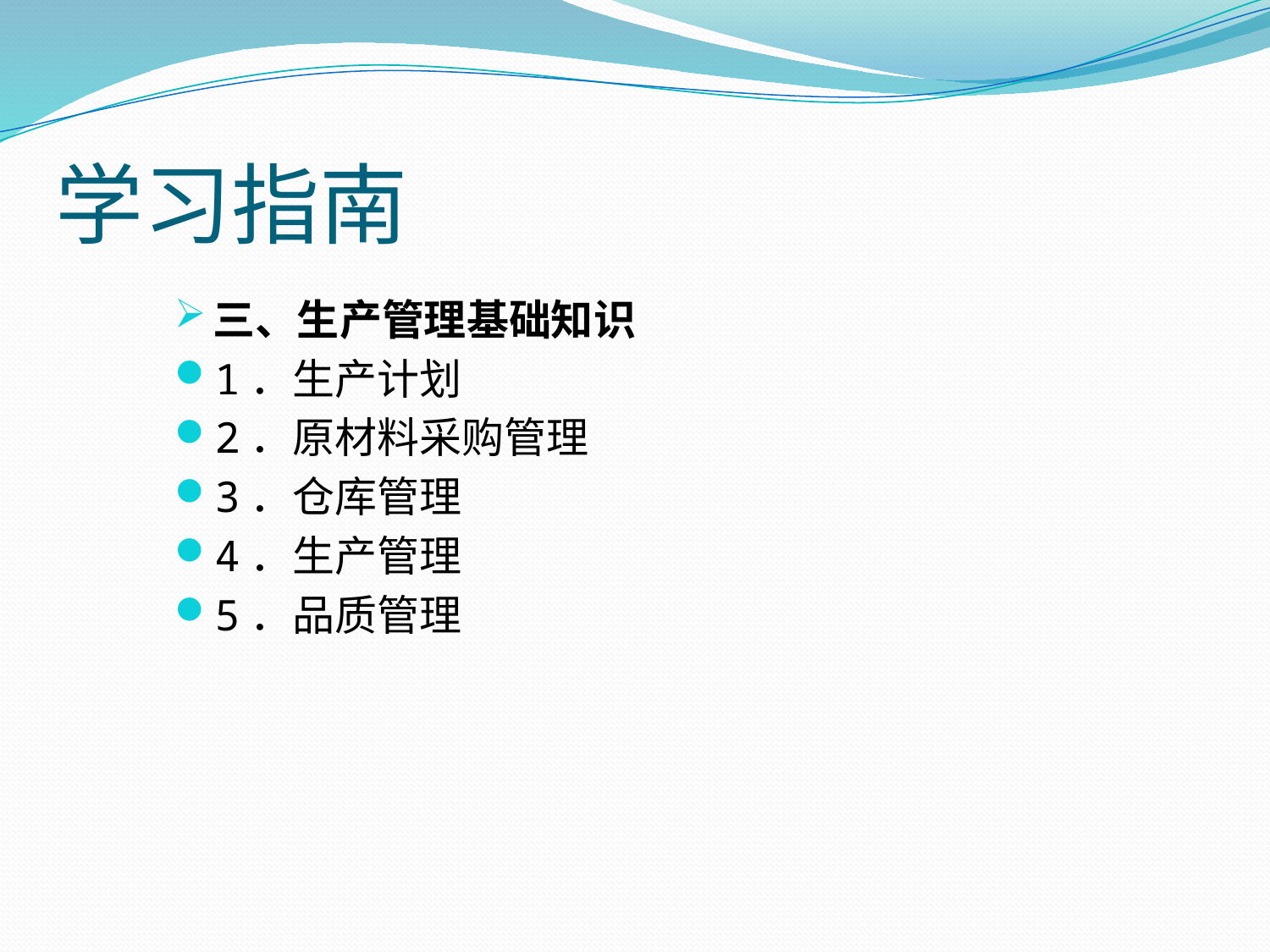

# 学习指南
三、生产管理基础知识
1．生产计划
2．原材料采购管理
3．仓库管理
4．生产管理
5．品质管理